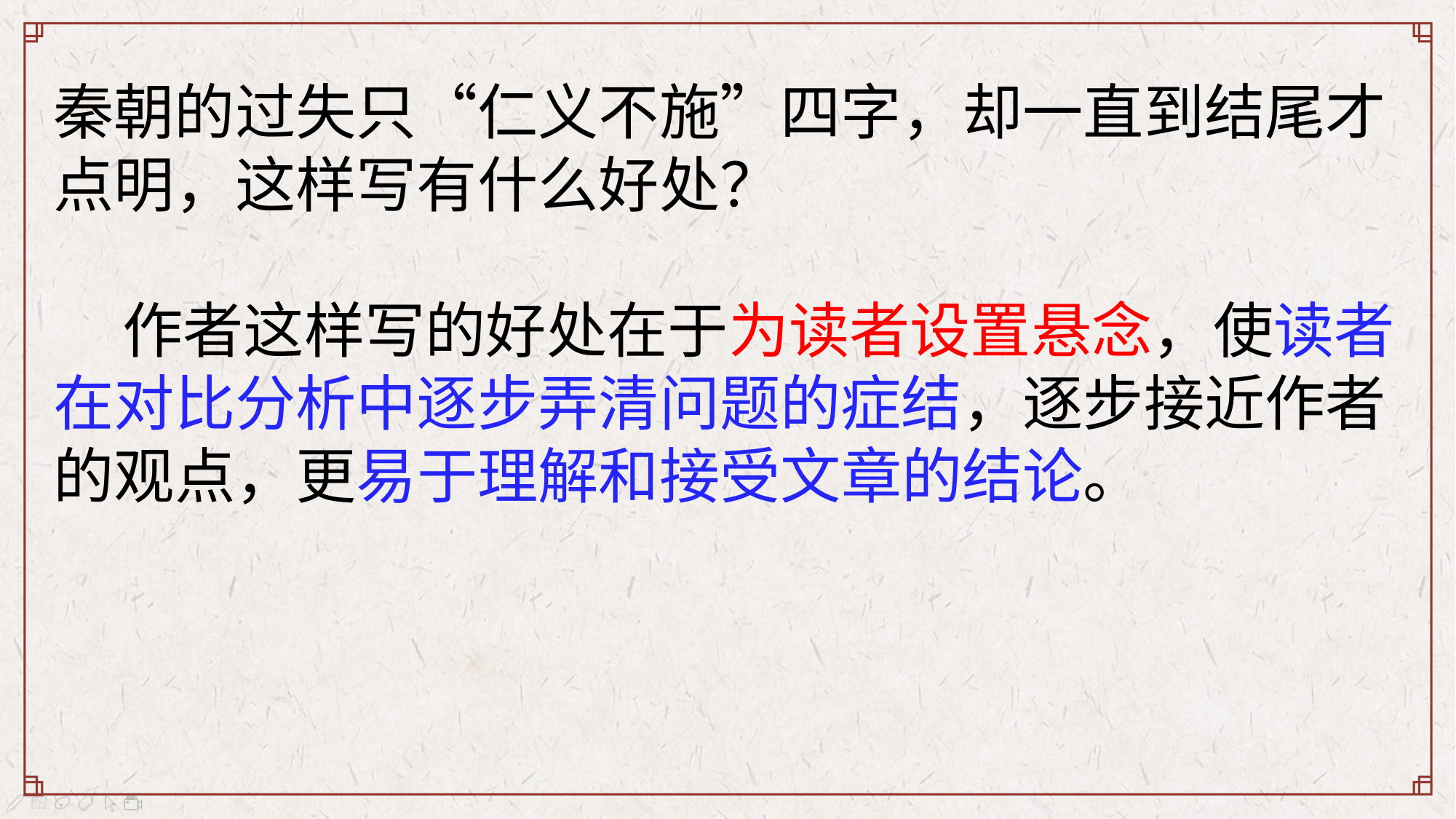

秦朝的过失只“仁义不施”四字，却一直到结尾才点明，这样写有什么好处？

    作者这样写的好处在于为读者设置悬念，使读者在对比分析中逐步弄清问题的症结，逐步接近作者的观点，更易于理解和接受文章的结论。